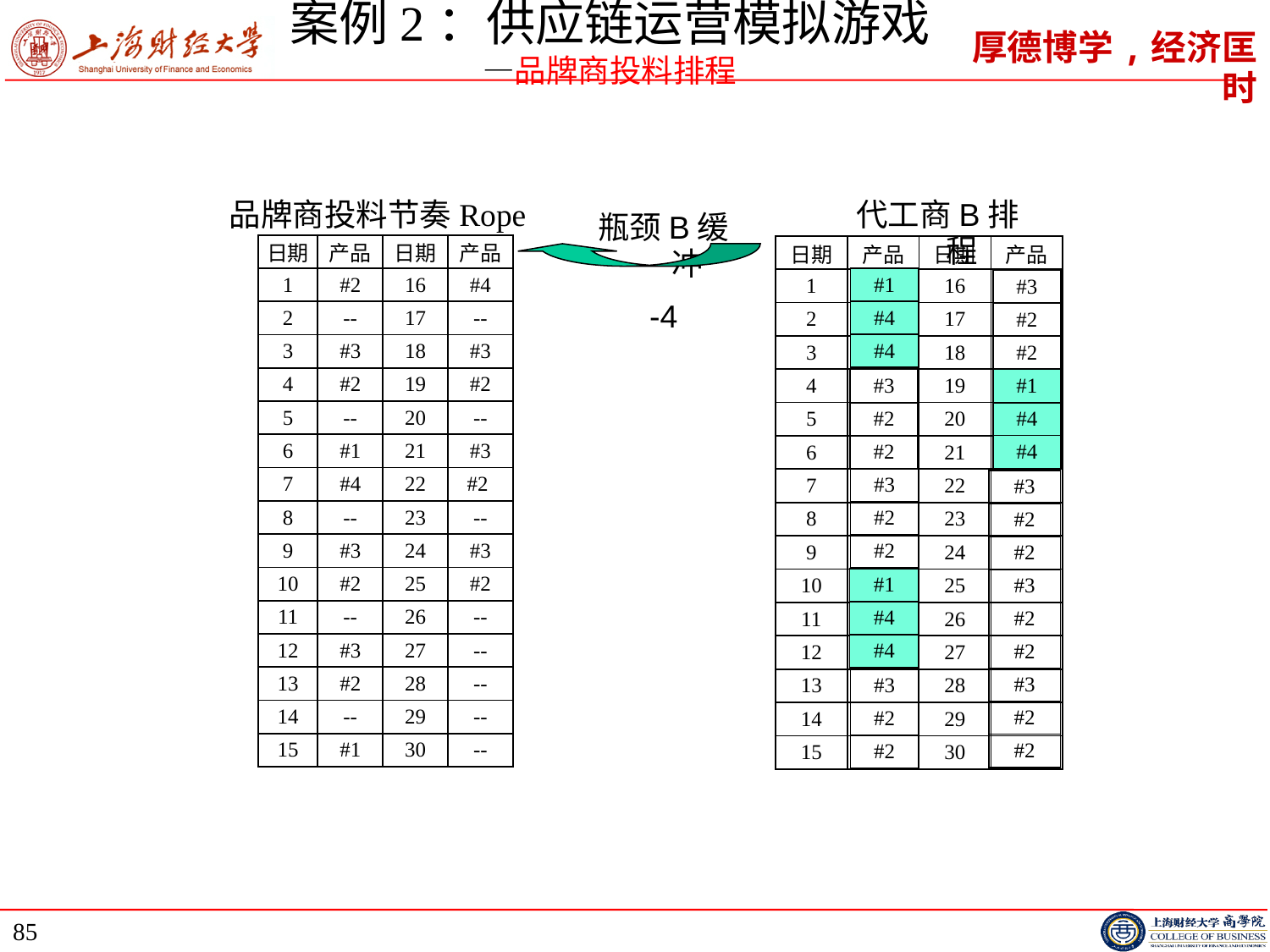

# 案例2：供应链运营模拟游戏 —品牌商投料排程

品牌商投料节奏Rope
代工商B排程
瓶颈B缓冲
-4
| 日期 | 产品 | 日期 | 产品 |
| --- | --- | --- | --- |
| 1 | #2 | 16 | #4 |
| 2 | -- | 17 | -- |
| 3 | #3 | 18 | #3 |
| 4 | #2 | 19 | #2 |
| 5 | -- | 20 | -- |
| 6 | #1 | 21 | #3 |
| 7 | #4 | 22 | #2 |
| 8 | -- | 23 | -- |
| 9 | #3 | 24 | #3 |
| 10 | #2 | 25 | #2 |
| 11 | -- | 26 | -- |
| 12 | #3 | 27 | -- |
| 13 | #2 | 28 | -- |
| 14 | -- | 29 | -- |
| 15 | #1 | 30 | -- |
| 日期 | 产品 | 日期 | 产品 |
| --- | --- | --- | --- |
| 1 |  | 16 |  |
| 2 |  | 17 |  |
| 3 |  | 18 |  |
| 4 |  | 19 |  |
| 5 |  | 20 |  |
| 6 |  | 21 |  |
| 7 |  | 22 |  |
| 8 |  | 23 |  |
| 9 |  | 24 |  |
| 10 |  | 25 |  |
| 11 |  | 26 |  |
| 12 |  | 27 |  |
| 13 |  | 28 |  |
| 14 |  | 29 |  |
| 15 |  | 30 |  |
| #1 |
| --- |
| #4 |
| #4 |
| #3 |
| --- |
| #2 |
| #2 |
| #3 |
| --- |
| #2 |
| #2 |
| #1 |
| --- |
| #4 |
| #4 |
| #3 |
| --- |
| #2 |
| #2 |
| #3 |
| --- |
| #2 |
| #2 |
| #3 |
| #2 |
| #2 |
| #3 |
| #2 |
| #2 |
| #1 |
| --- |
| #4 |
| #4 |
| #3 |
| --- |
| #2 |
| #2 |
85